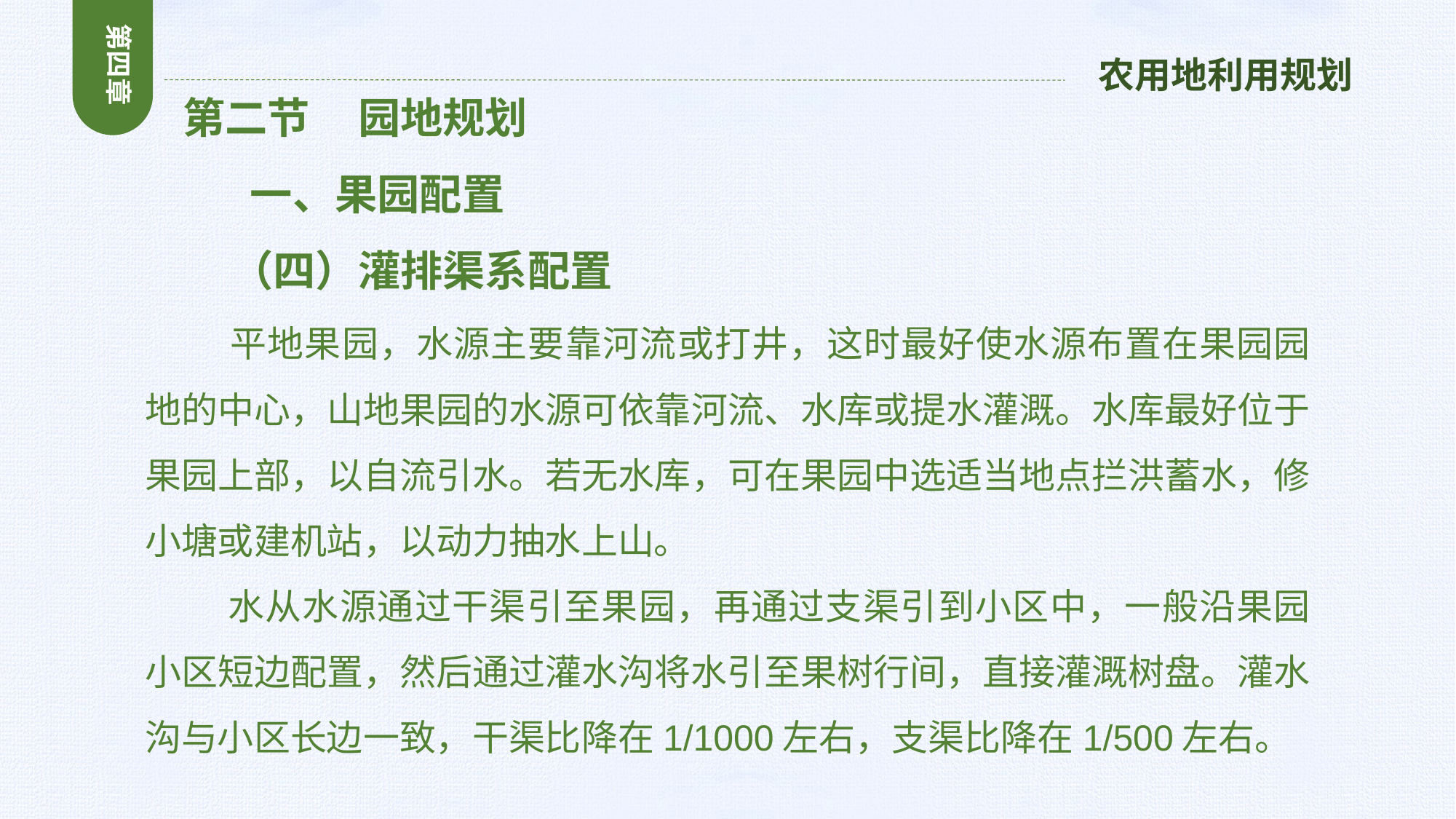

第四章
农用地利用规划
 第二节     园地规划
        一、果园配置
      （四）灌排渠系配置

       平地果园，水源主要靠河流或打井，这时最好使水源布置在果园园地的中心，山地果园的水源可依靠河流、水库或提水灌溉。水库最好位于果园上部，以自流引水。若无水库，可在果园中选适当地点拦洪蓄水，修小塘或建机站，以动力抽水上山。
        水从水源通过干渠引至果园，再通过支渠引到小区中，一般沿果园小区短边配置，然后通过灌水沟将水引至果树行间，直接灌溉树盘。灌水沟与小区长边一致，干渠比降在1/1000左右，支渠比降在1/500左右。